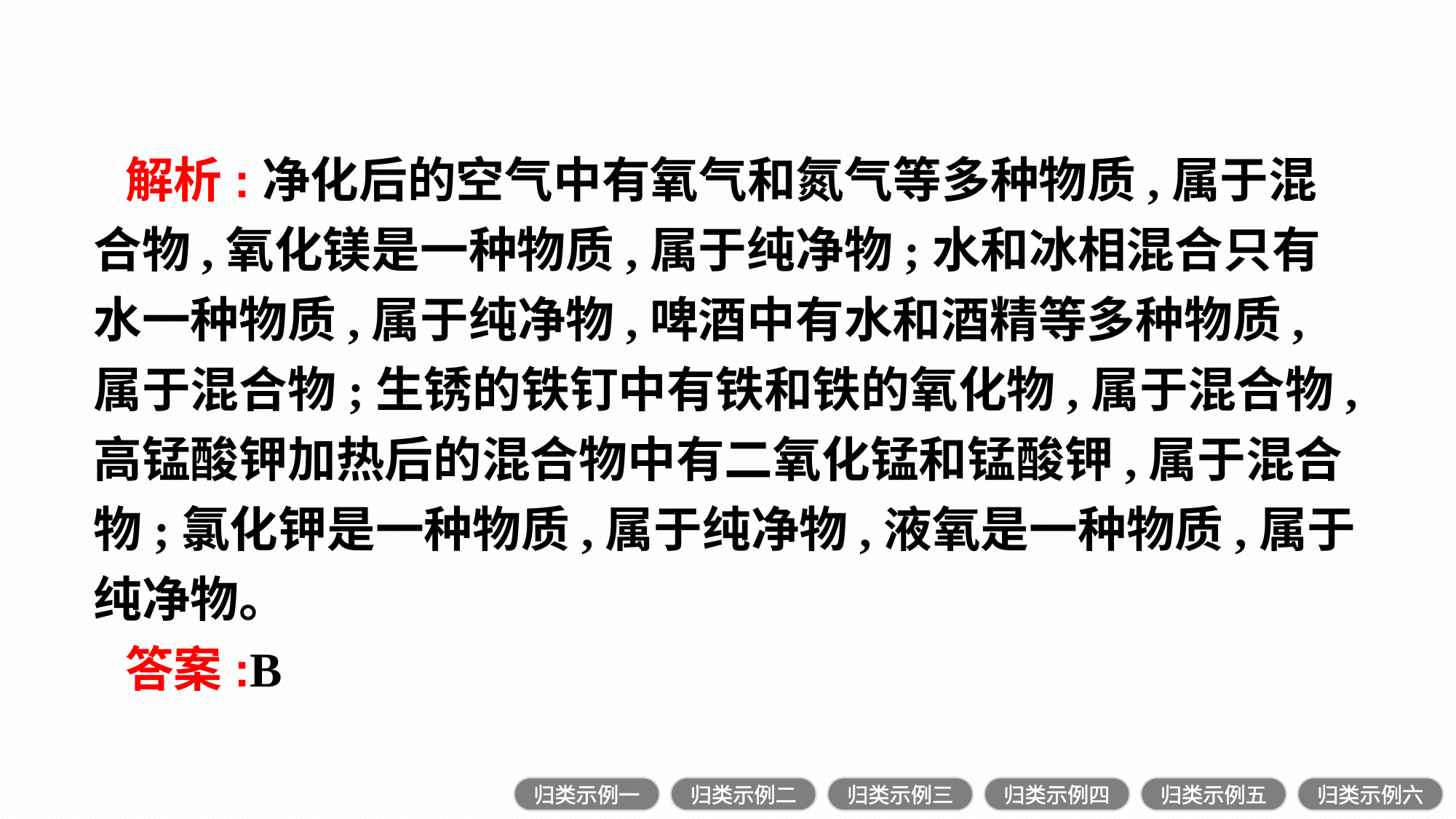

解析:净化后的空气中有氧气和氮气等多种物质,属于混合物,氧化镁是一种物质,属于纯净物;水和冰相混合只有水一种物质,属于纯净物,啤酒中有水和酒精等多种物质,属于混合物;生锈的铁钉中有铁和铁的氧化物,属于混合物,高锰酸钾加热后的混合物中有二氧化锰和锰酸钾,属于混合物;氯化钾是一种物质,属于纯净物,液氧是一种物质,属于纯净物。
答案:B